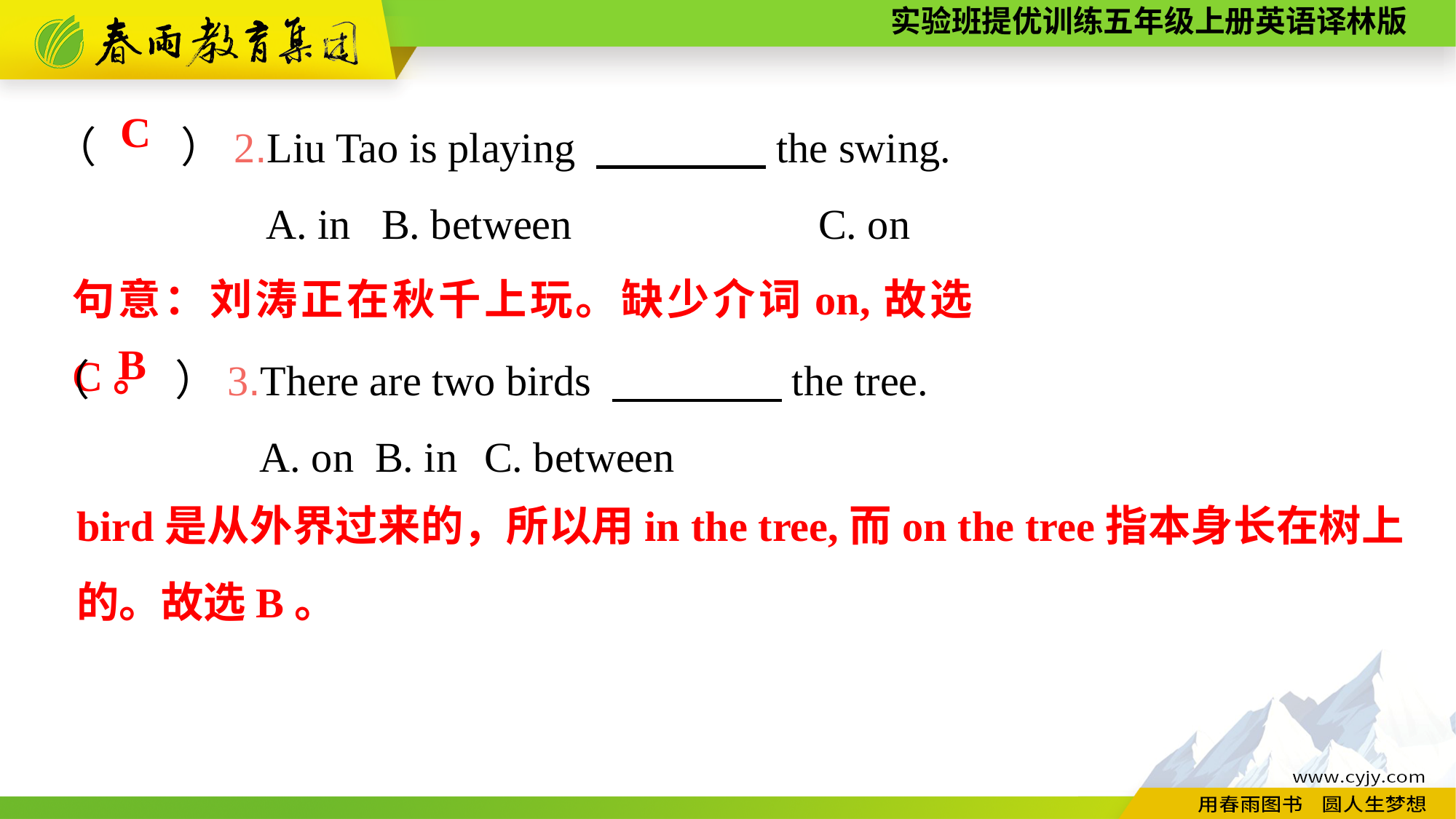

（　　）2.Liu Tao is playing 　　　　the swing.
A. in	B. between			C. on
C
句意：刘涛正在秋千上玩。缺少介词on,故选C。
（　　）3.There are two birds 　　　　the tree.
A. on	B. in	C. between
B
bird是从外界过来的，所以用in the tree,而on the tree指本身长在树上的。故选B。